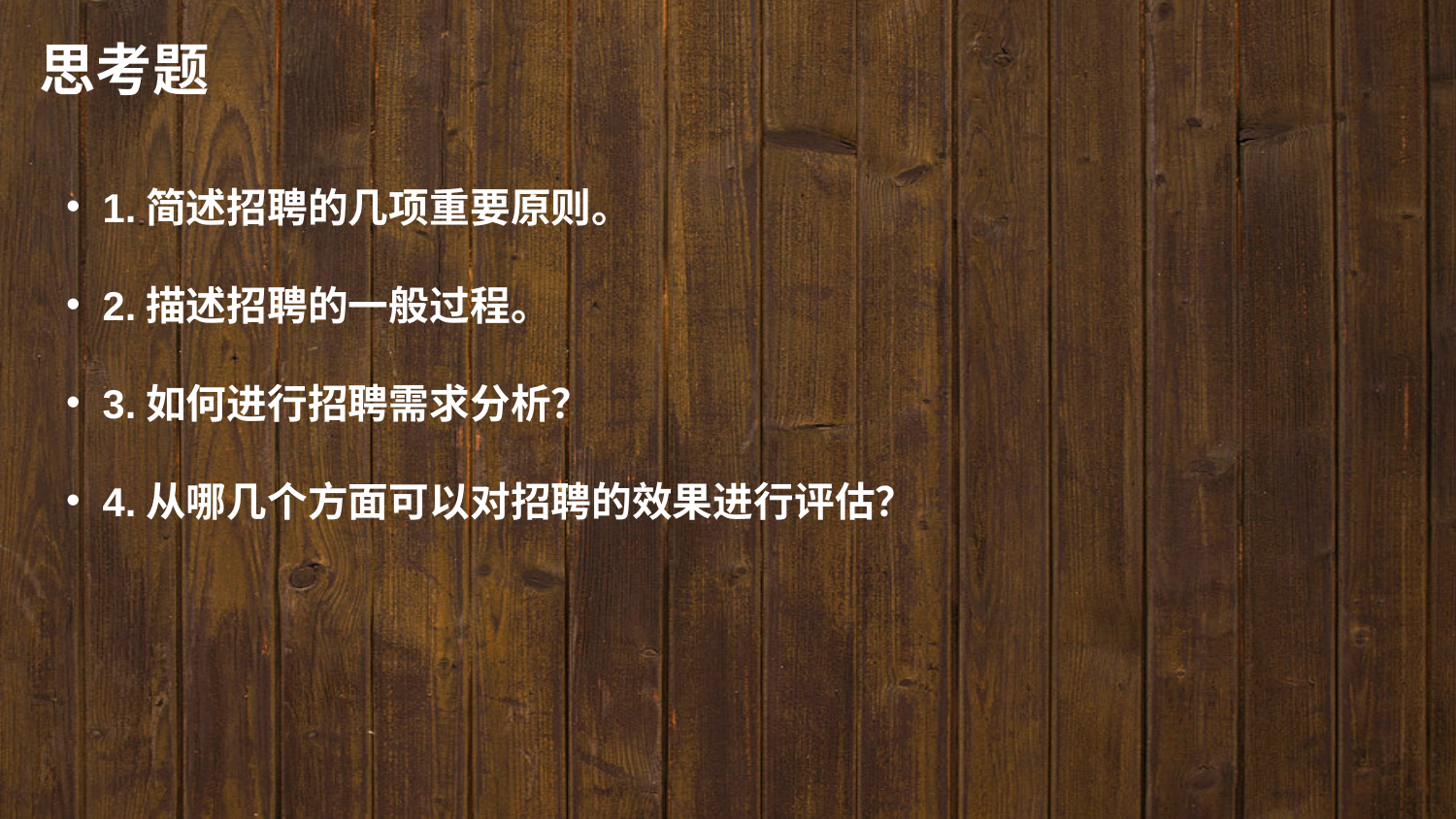

思考题
1.简述招聘的几项重要原则。
2.描述招聘的一般过程。
3.如何进行招聘需求分析？
4.从哪几个方面可以对招聘的效果进行评估？